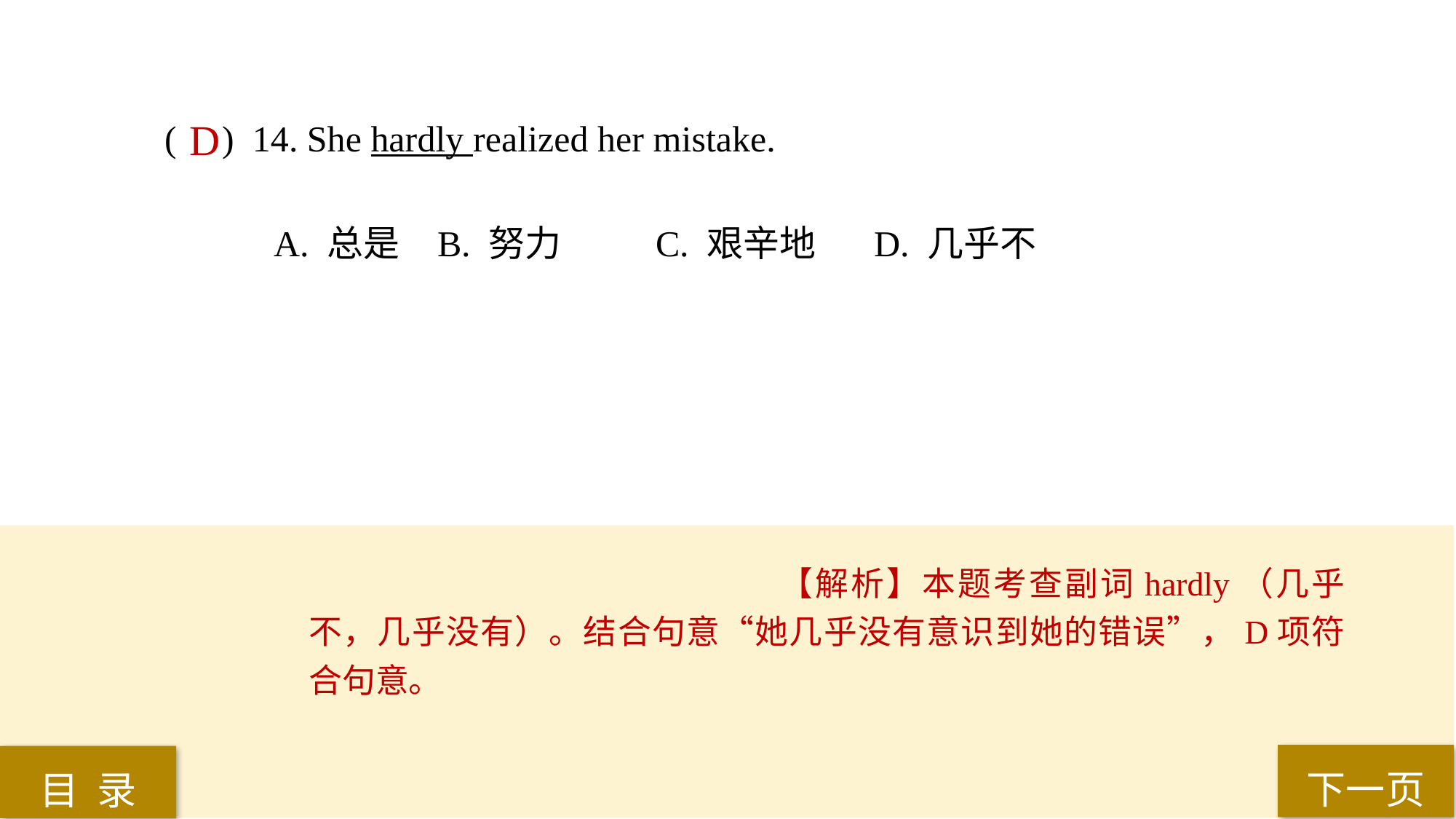

(     )  14. She hardly realized her mistake.

A. 总是 	B. 努力 	C. 艰辛地 	D. 几乎不
D
【解析】本题考查副词hardly（几乎不，几乎没有）。结合句意“她几乎没有意识到她的错误”，D项符合句意。